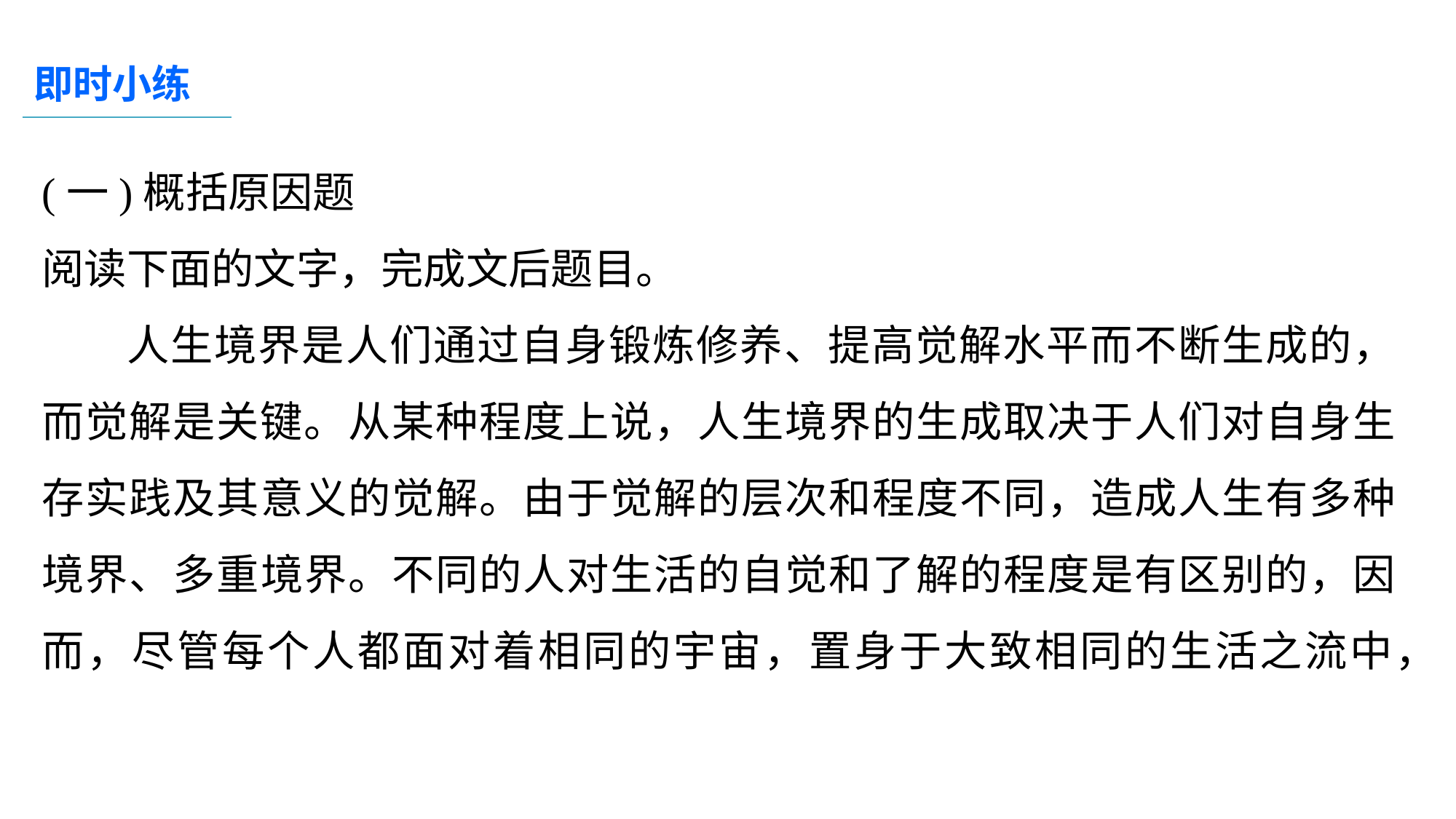

即时小练
(一)概括原因题
阅读下面的文字，完成文后题目。
人生境界是人们通过自身锻炼修养、提高觉解水平而不断生成的，而觉解是关键。从某种程度上说，人生境界的生成取决于人们对自身生存实践及其意义的觉解。由于觉解的层次和程度不同，造成人生有多种境界、多重境界。不同的人对生活的自觉和了解的程度是有区别的，因而，尽管每个人都面对着相同的宇宙，置身于大致相同的生活之流中，